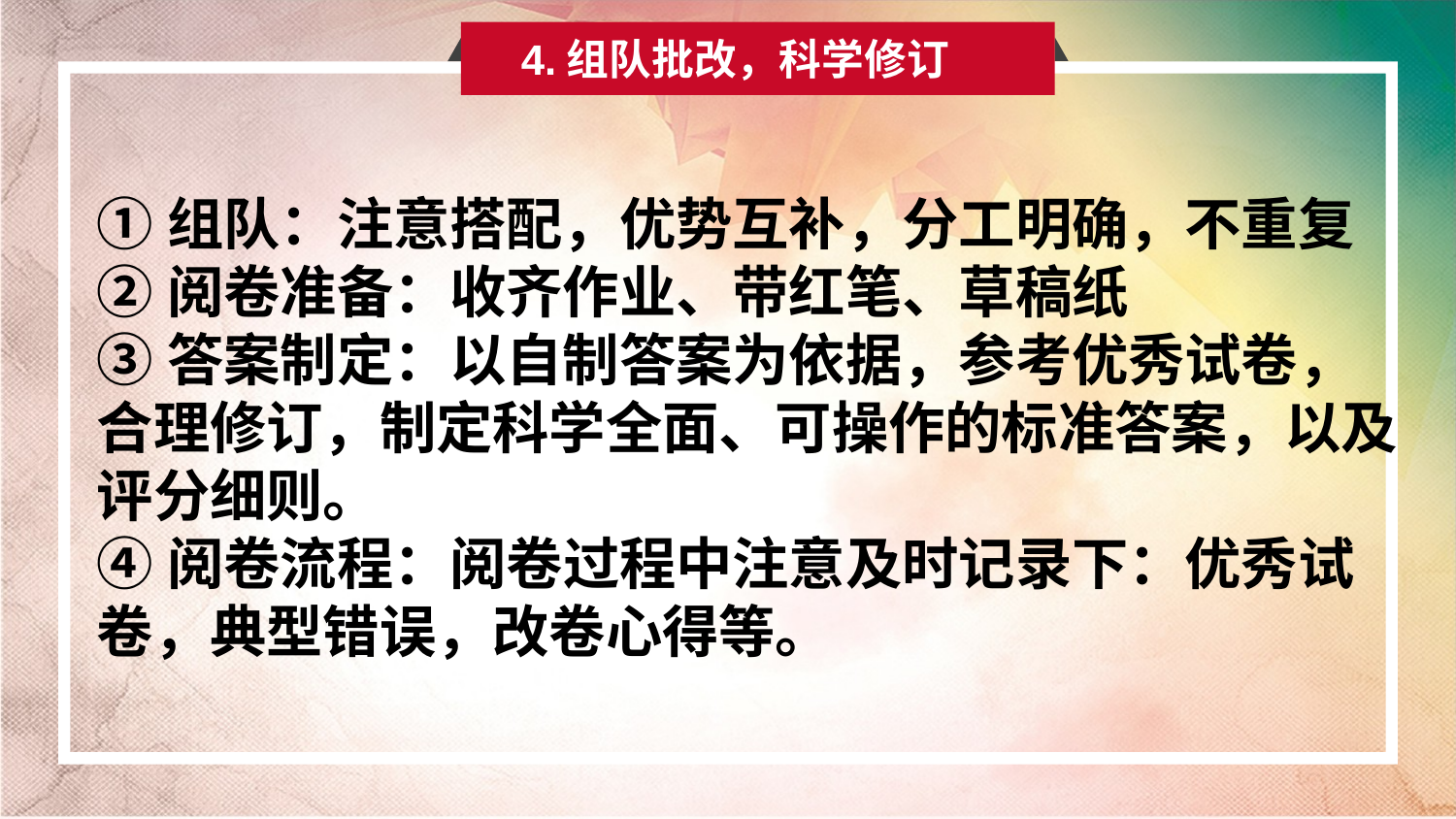

4.组队批改，科学修订

①组队：注意搭配，优势互补，分工明确，不重复
②阅卷准备：收齐作业、带红笔、草稿纸
③答案制定：以自制答案为依据，参考优秀试卷，合理修订，制定科学全面、可操作的标准答案，以及评分细则。
④阅卷流程：阅卷过程中注意及时记录下：优秀试卷，典型错误，改卷心得等。